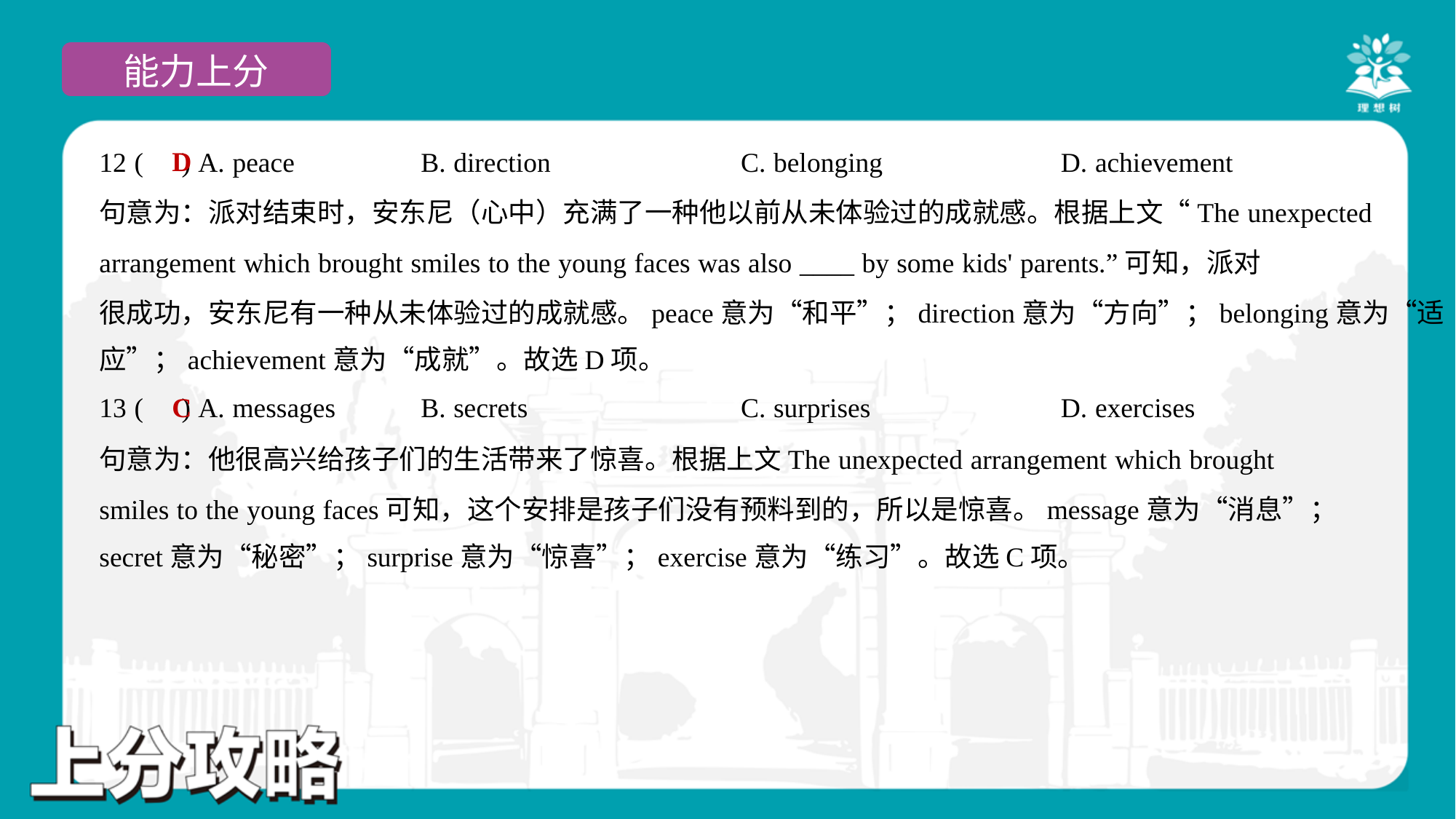

D
12 (     ) A. peace	B. direction	C. belonging	D. achievement
句意为：派对结束时，安东尼（心中）充满了一种他以前从未体验过的成就感。根据上文“The unexpected
arrangement which brought smiles to the young faces was also ____ by some kids' parents.”可知，派对
很成功，安东尼有一种从未体验过的成就感。peace意为“和平”；direction意为“方向”；belonging意为“适
应”；achievement意为“成就”。故选D项。
C
13 (     ) A. messages	B. secrets	C. surprises	D. exercises
句意为：他很高兴给孩子们的生活带来了惊喜。根据上文The unexpected arrangement which brought
smiles to the young faces可知，这个安排是孩子们没有预料到的，所以是惊喜。message意为“消息”；
secret意为“秘密”；surprise意为“惊喜”；exercise意为“练习”。故选C项。